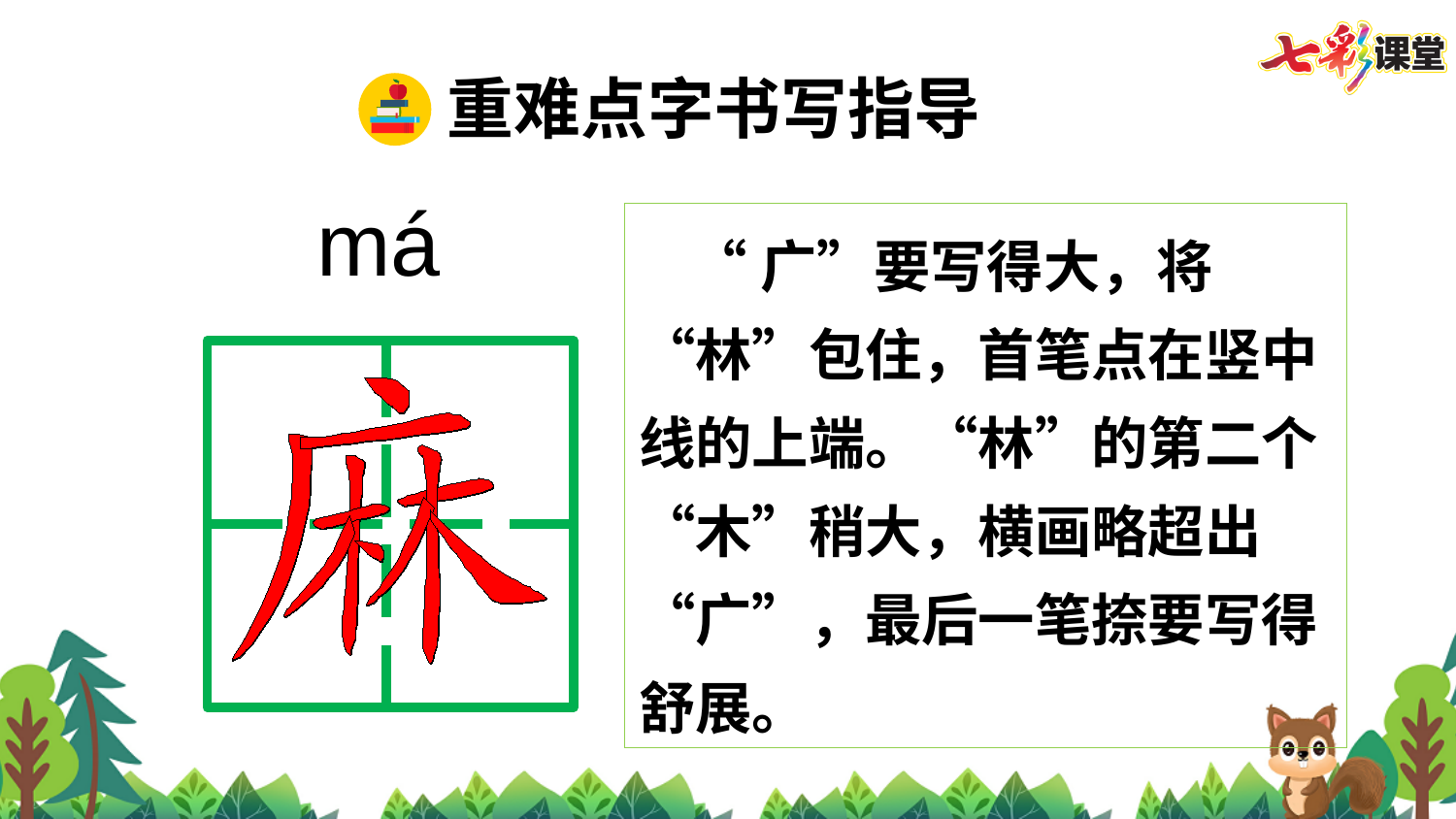

重难点字书写指导

má
    “广”要写得大，将“林”包住，首笔点在竖中线的上端。“林”的第二个“木”稍大，横画略超出“广”，最后一笔捺要写得舒展。